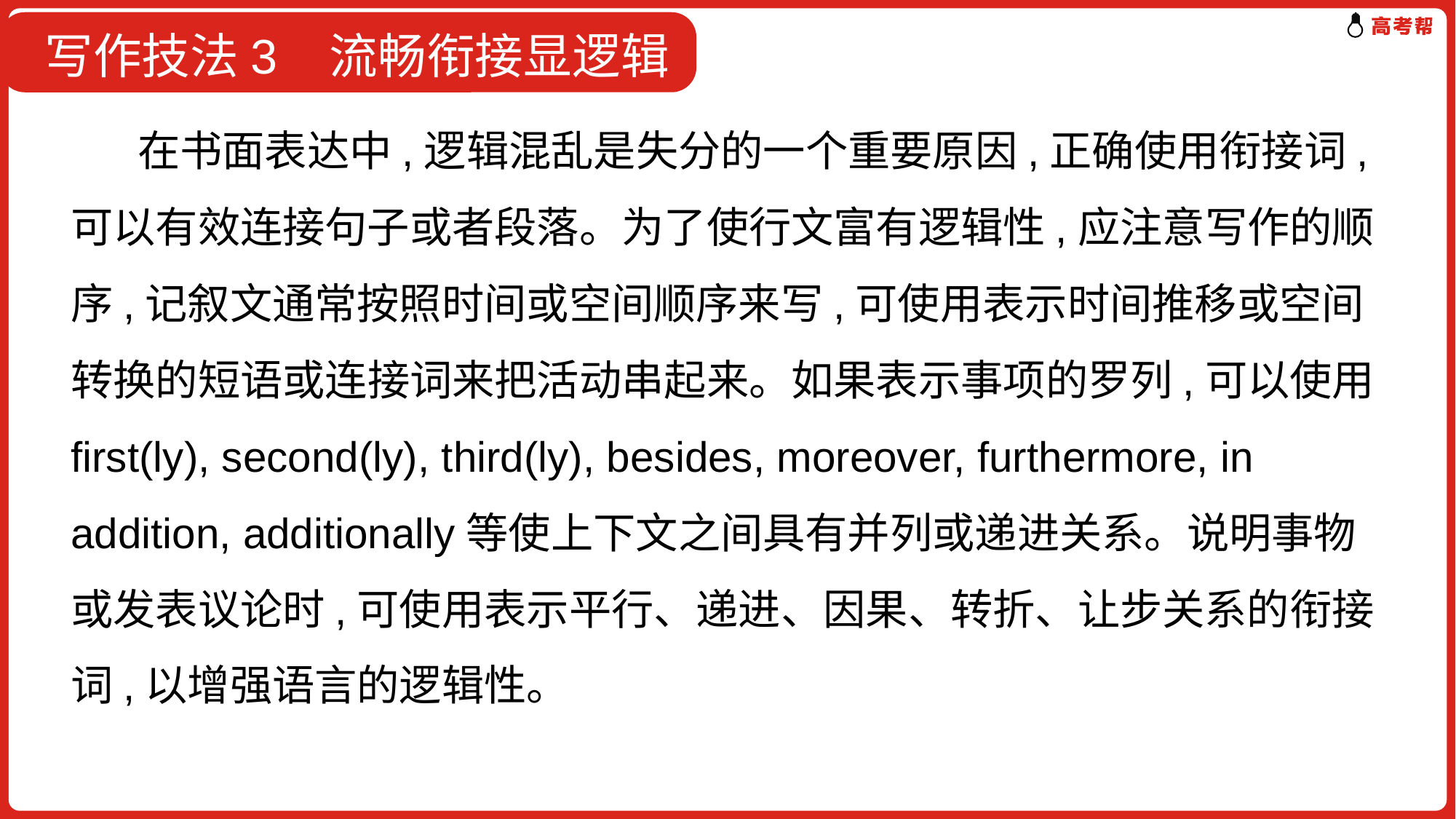

写作技法3   流畅衔接显逻辑
      在书面表达中,逻辑混乱是失分的一个重要原因,正确使用衔接词,可以有效连接句子或者段落。为了使行文富有逻辑性,应注意写作的顺序,记叙文通常按照时间或空间顺序来写,可使用表示时间推移或空间转换的短语或连接词来把活动串起来。如果表示事项的罗列,可以使用first(ly), second(ly), third(ly), besides, moreover, furthermore, in addition, additionally等使上下文之间具有并列或递进关系。说明事物或发表议论时,可使用表示平行、递进、因果、转折、让步关系的衔接词,以增强语言的逻辑性。